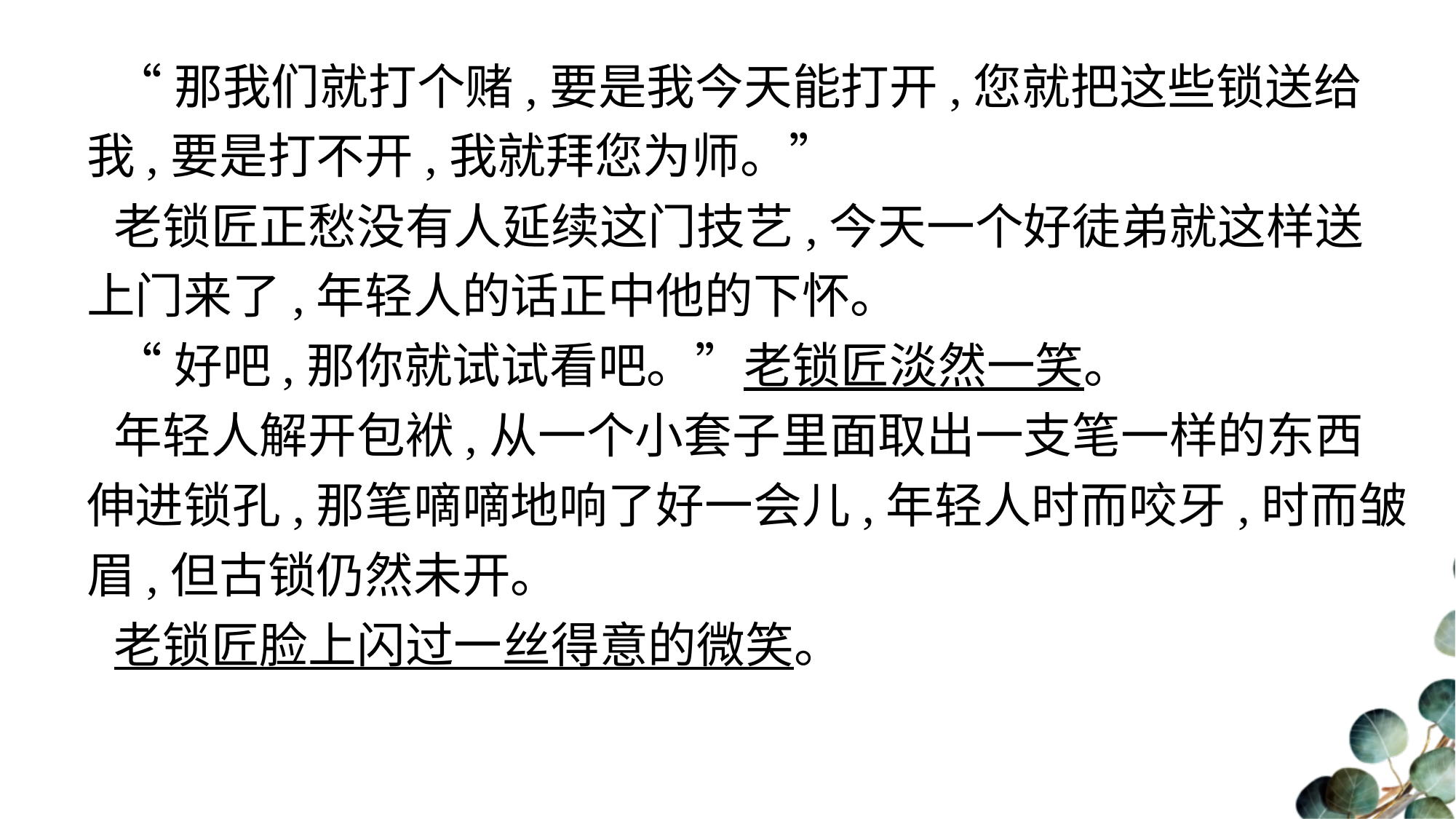

“那我们就打个赌,要是我今天能打开,您就把这些锁送给我,要是打不开,我就拜您为师。”
老锁匠正愁没有人延续这门技艺,今天一个好徒弟就这样送上门来了,年轻人的话正中他的下怀。
“好吧,那你就试试看吧。”老锁匠淡然一笑。
年轻人解开包袱,从一个小套子里面取出一支笔一样的东西伸进锁孔,那笔嘀嘀地响了好一会儿,年轻人时而咬牙,时而皱眉,但古锁仍然未开。
老锁匠脸上闪过一丝得意的微笑。